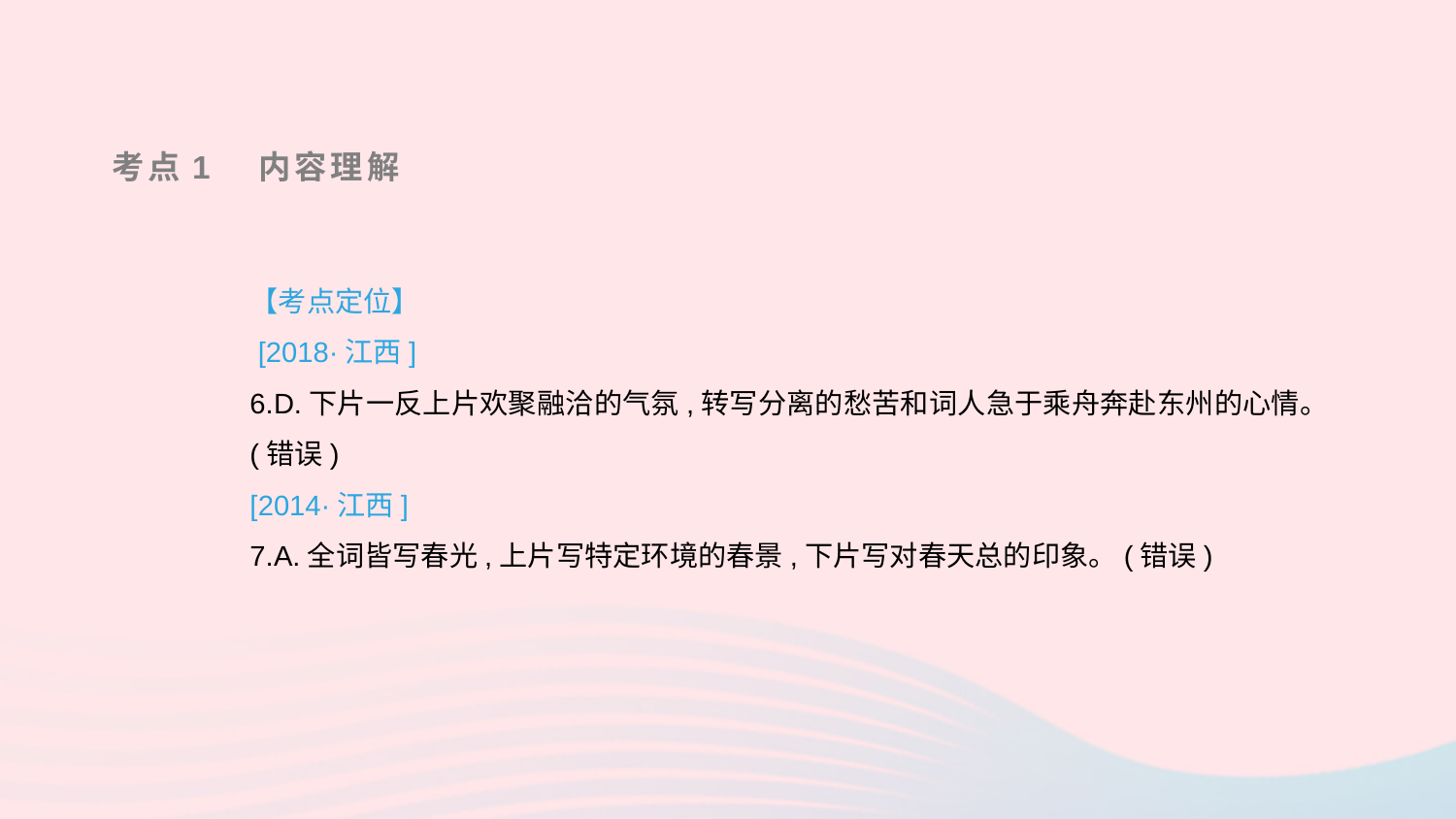

考点1　内容理解
【考点定位】
 [2018·江西]
6.D.下片一反上片欢聚融洽的气氛,转写分离的愁苦和词人急于乘舟奔赴东州的心情。(错误)
[2014·江西]
7.A.全词皆写春光,上片写特定环境的春景,下片写对春天总的印象。(错误)